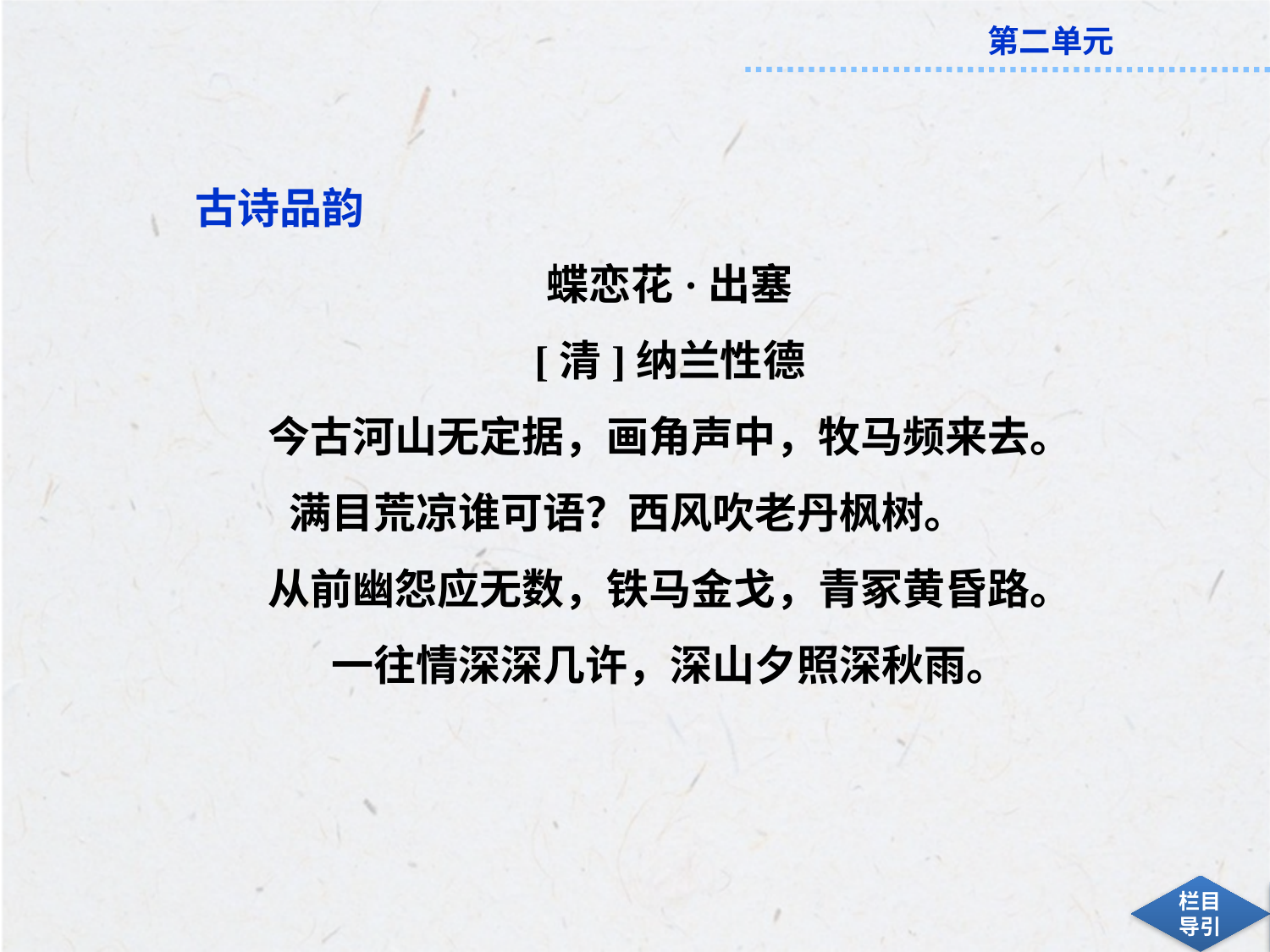

古诗品韵
蝶恋花·出塞
[清]纳兰性德
今古河山无定据，画角声中，牧马频来去。
满目荒凉谁可语？西风吹老丹枫树。
从前幽怨应无数，铁马金戈，青冢黄昏路。
一往情深深几许，深山夕照深秋雨。